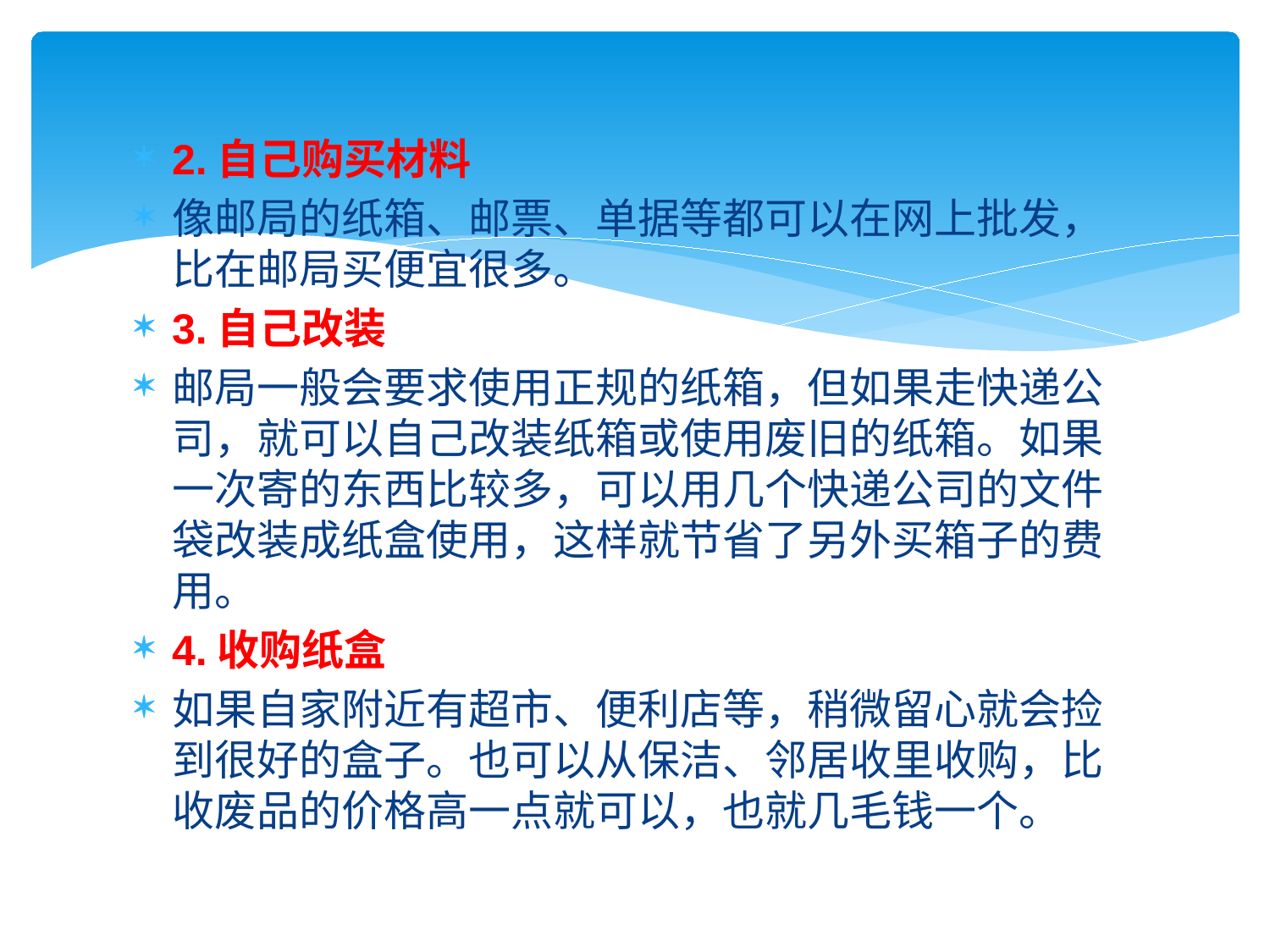

2.自己购买材料
像邮局的纸箱、邮票、单据等都可以在网上批发，比在邮局买便宜很多。
3.自己改装
邮局一般会要求使用正规的纸箱，但如果走快递公司，就可以自己改装纸箱或使用废旧的纸箱。如果一次寄的东西比较多，可以用几个快递公司的文件袋改装成纸盒使用，这样就节省了另外买箱子的费用。
4.收购纸盒
如果自家附近有超市、便利店等，稍微留心就会捡到很好的盒子。也可以从保洁、邻居收里收购，比收废品的价格高一点就可以，也就几毛钱一个。